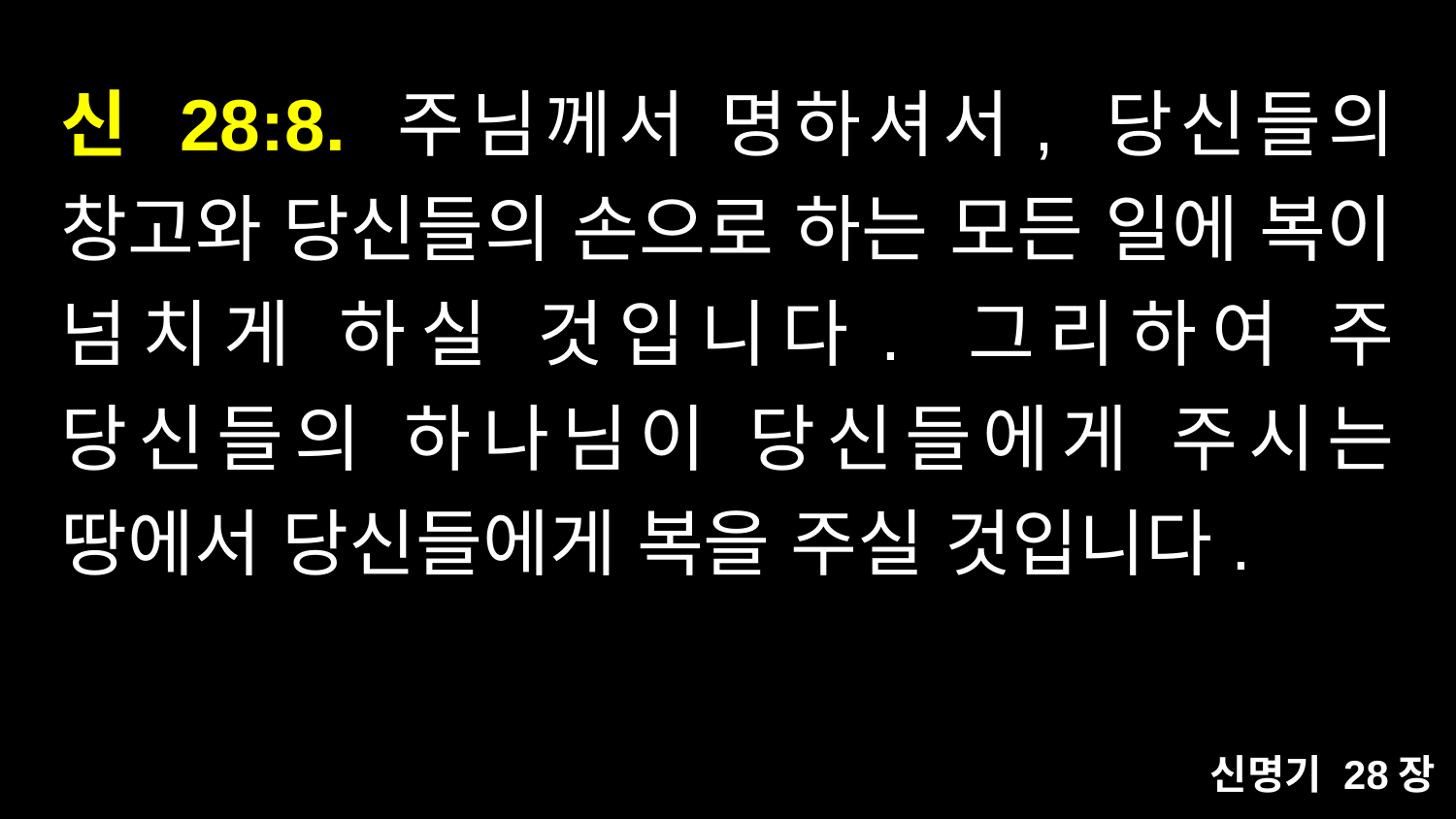

# 신 28:8. 주님께서 명하셔서, 당신들의 창고와 당신들의 손으로 하는 모든 일에 복이 넘치게 하실 것입니다. 그리하여 주 당신들의 하나님이 당신들에게 주시는 땅에서 당신들에게 복을 주실 것입니다.
신명기 28장